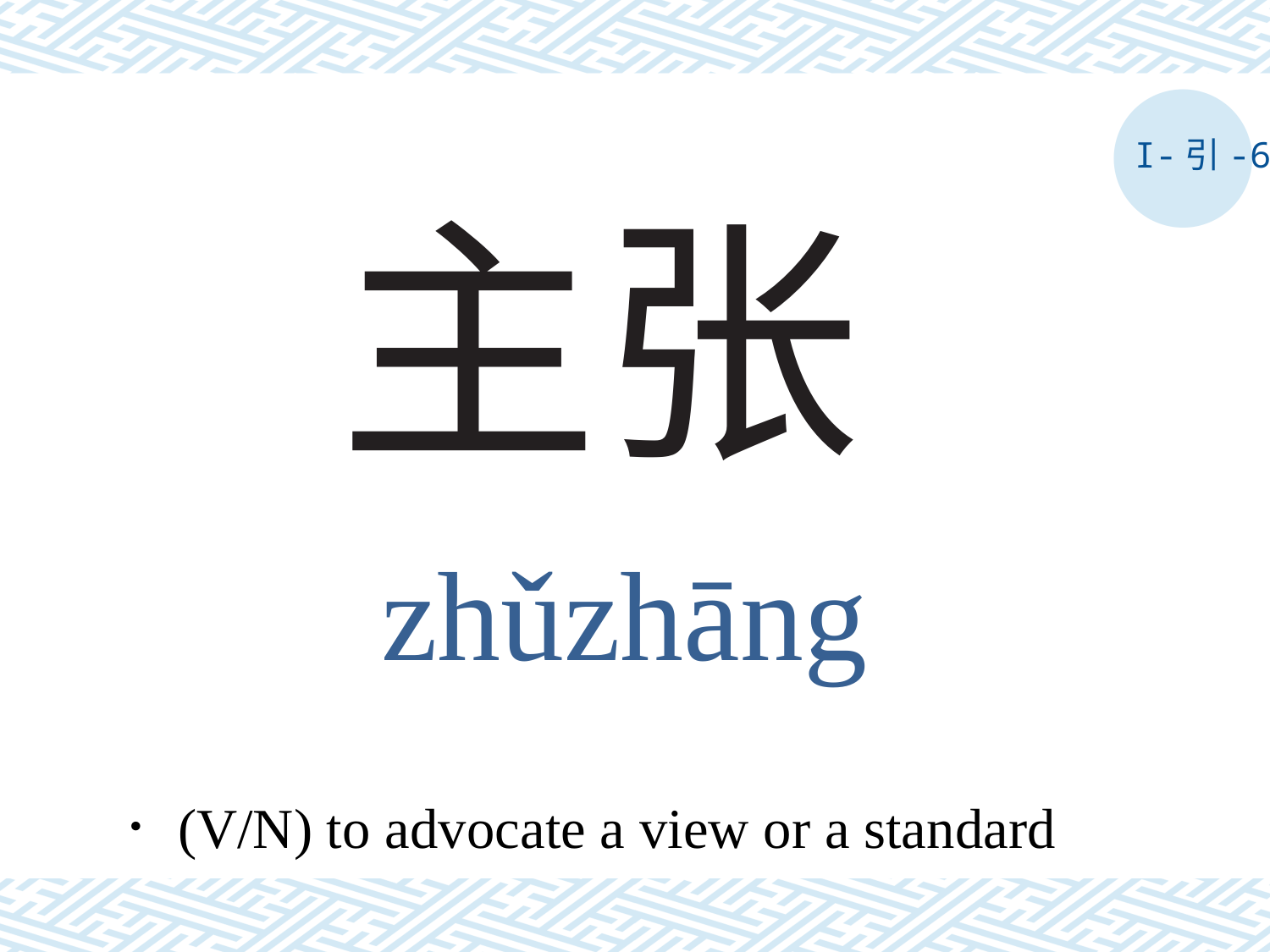

I-引-6

# 主张
zhǔzhāng
．(V/N) to advocate a view or a standard